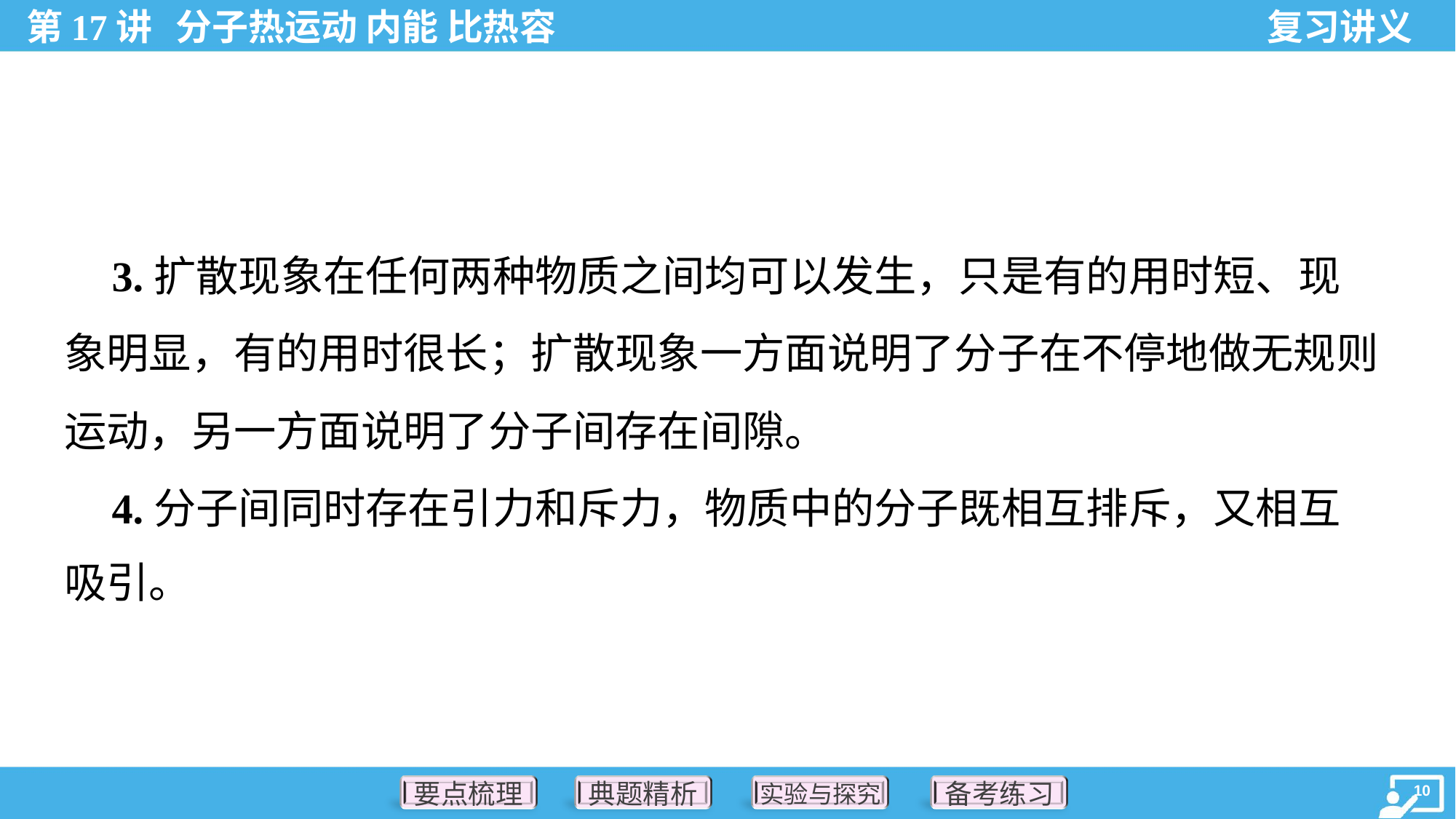

3.扩散现象在任何两种物质之间均可以发生，只是有的用时短、现
象明显，有的用时很长；扩散现象一方面说明了分子在不停地做无规则
运动，另一方面说明了分子间存在间隙。
    4.分子间同时存在引力和斥力，物质中的分子既相互排斥，又相互
吸引。